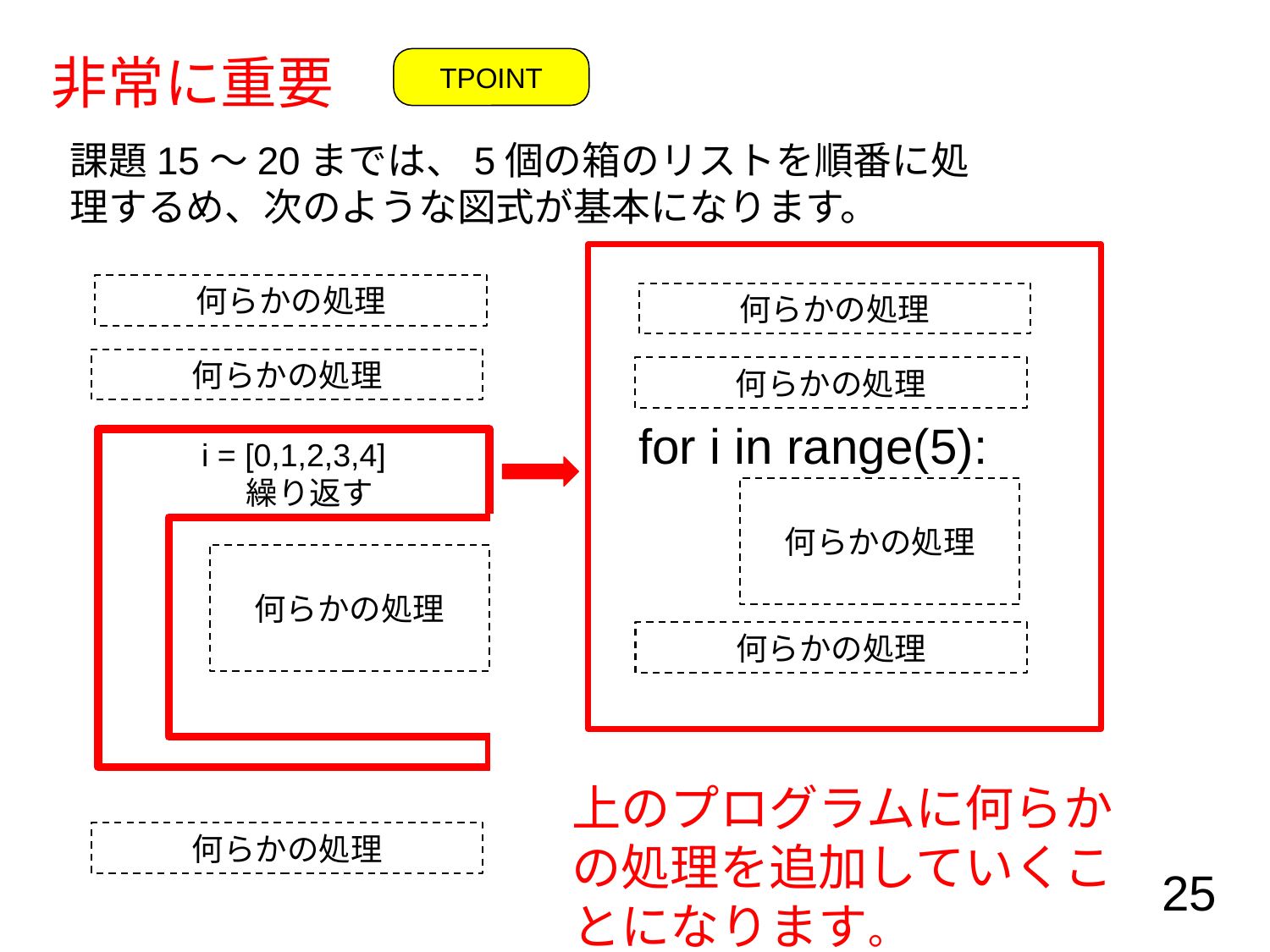

非常に重要
TPOINT
課題15～20までは、5個の箱のリストを順番に処理するめ、次のような図式が基本になります。

何らかの処理
何らかの処理
何らかの処理
何らかの処理
for i in range(5):
i = [0,1,2,3,4]
　繰り返す

何らかの処理

何らかの処理

何らかの処理
上のプログラムに何らかの処理を追加していくことになります。
何らかの処理
25